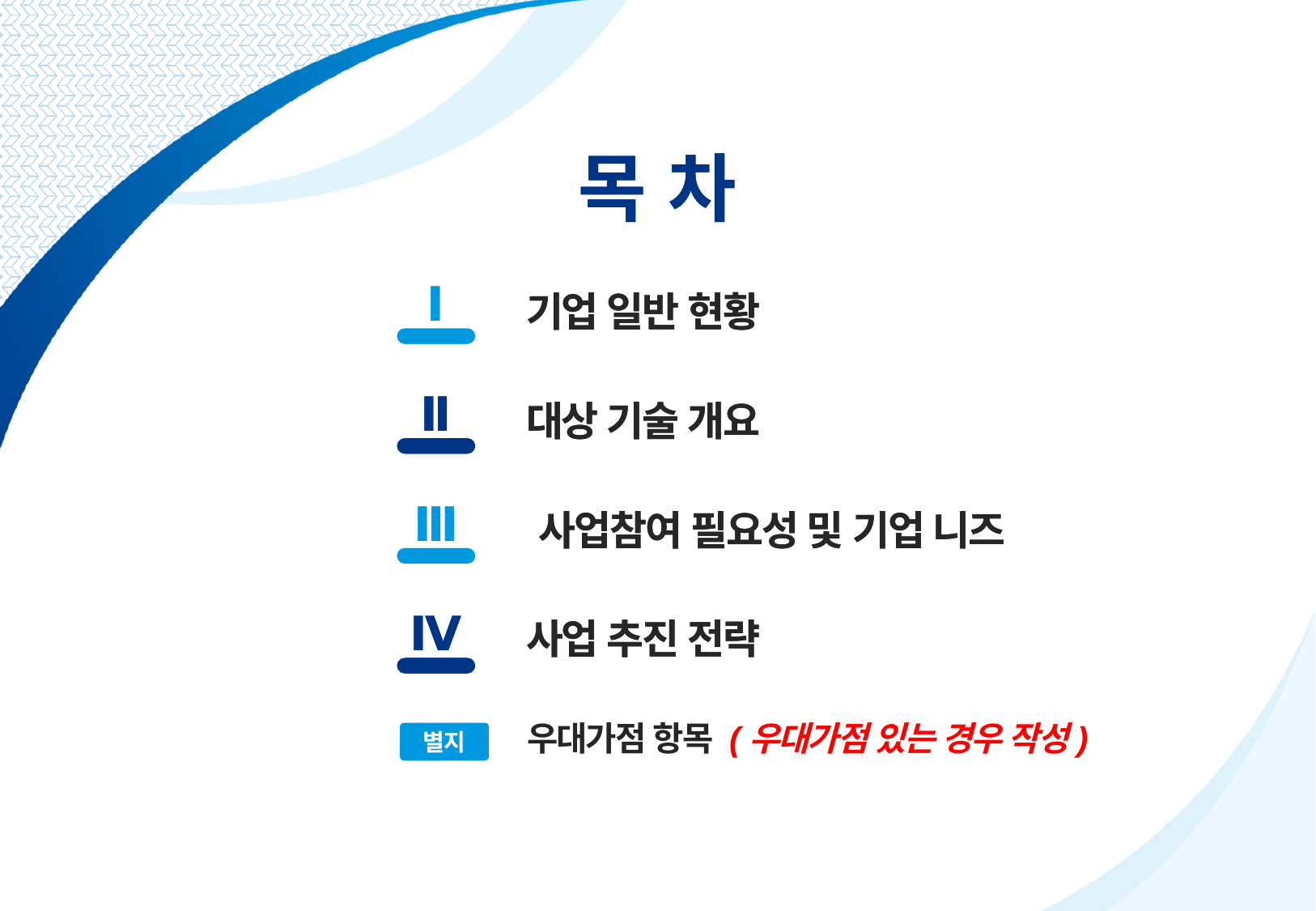

목 차
목 차
Ⅰ
CHAPTER
기업 일반 현황
Ⅱ
CHAPTER
대상 기술 개요
Ⅲ
CHAPTER
사업참여 필요성 및 기업 니즈
Ⅳ
CHAPTER
사업 추진 전략
Ⅰ
CHAPTER
기업 일반 현황
Ⅱ
CHAPTER
대상 기술 개요
Ⅲ
CHAPTER
사업참여 필요성 및 기업 니즈
Ⅳ
CHAPTER
사업 추진 전략
우대가점 항목 (우대가점 있는 경우 작성)
별지